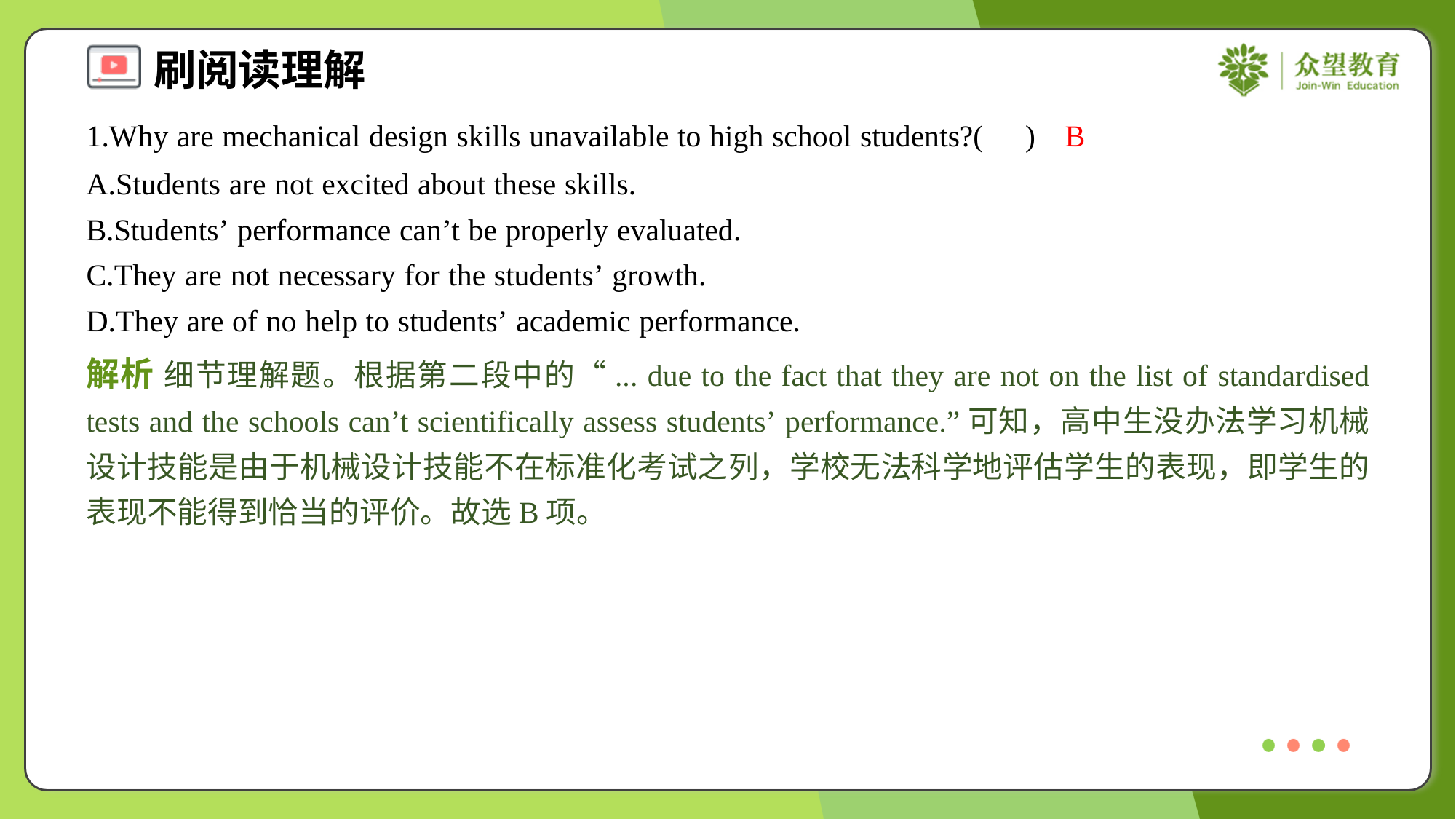

1.Why are mechanical design skills unavailable to high school students?(     )
B
A.Students are not excited about these skills.
B.Students’ performance can’t be properly evaluated.
C.They are not necessary for the students’ growth.
D.They are of no help to students’ academic performance.
解析 细节理解题。根据第二段中的“... due to the fact that they are not on the list of standardised tests and the schools can’t scientifically assess students’ performance.”可知，高中生没办法学习机械设计技能是由于机械设计技能不在标准化考试之列，学校无法科学地评估学生的表现，即学生的表现不能得到恰当的评价。故选B项。